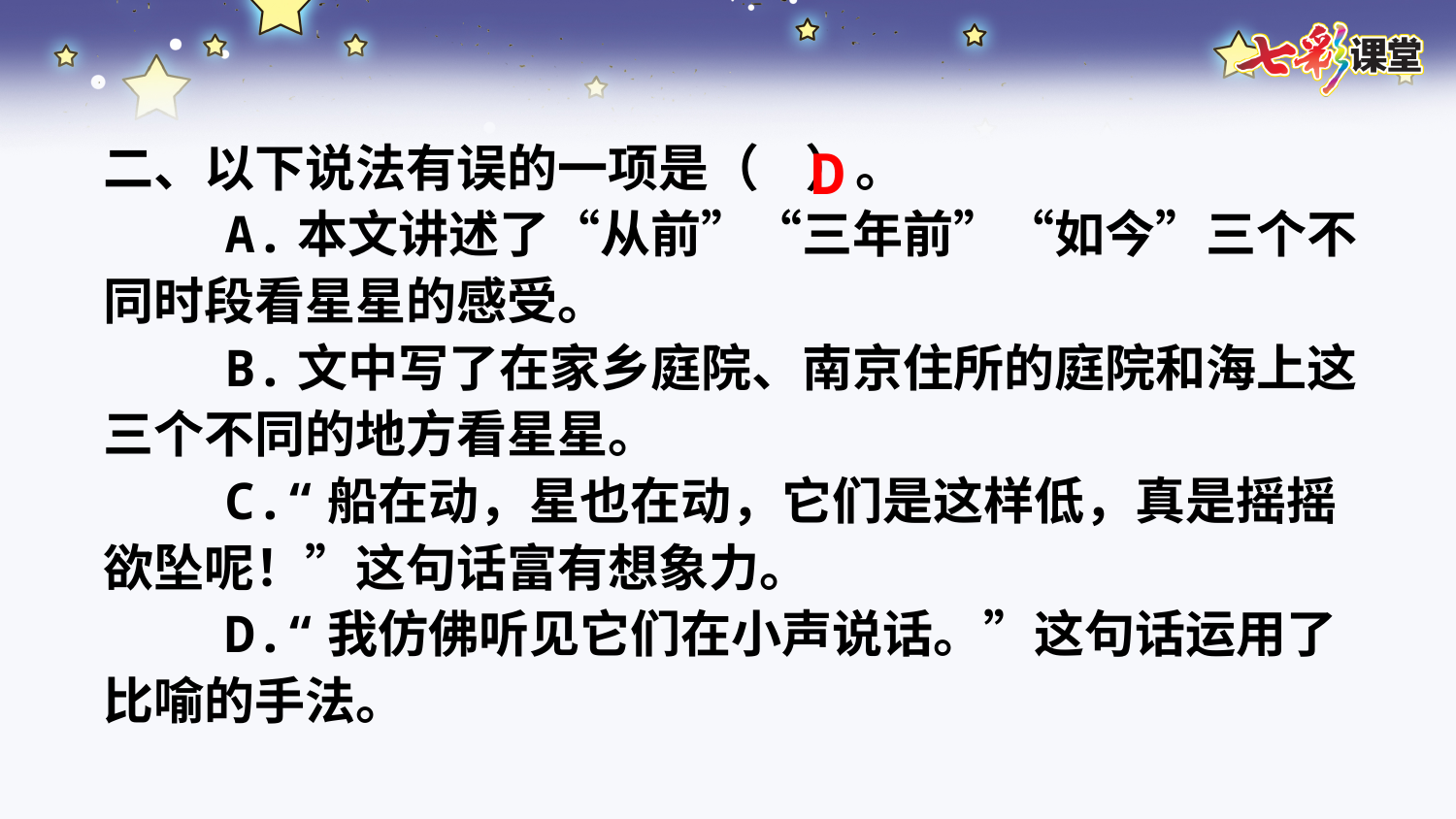

D
二、以下说法有误的一项是（    ）。
    A.本文讲述了“从前”“三年前”“如今”三个不同时段看星星的感受。
    B.文中写了在家乡庭院、南京住所的庭院和海上这三个不同的地方看星星。
    C.“船在动，星也在动，它们是这样低，真是摇摇欲坠呢！”这句话富有想象力。
    D.“我仿佛听见它们在小声说话。”这句话运用了比喻的手法。